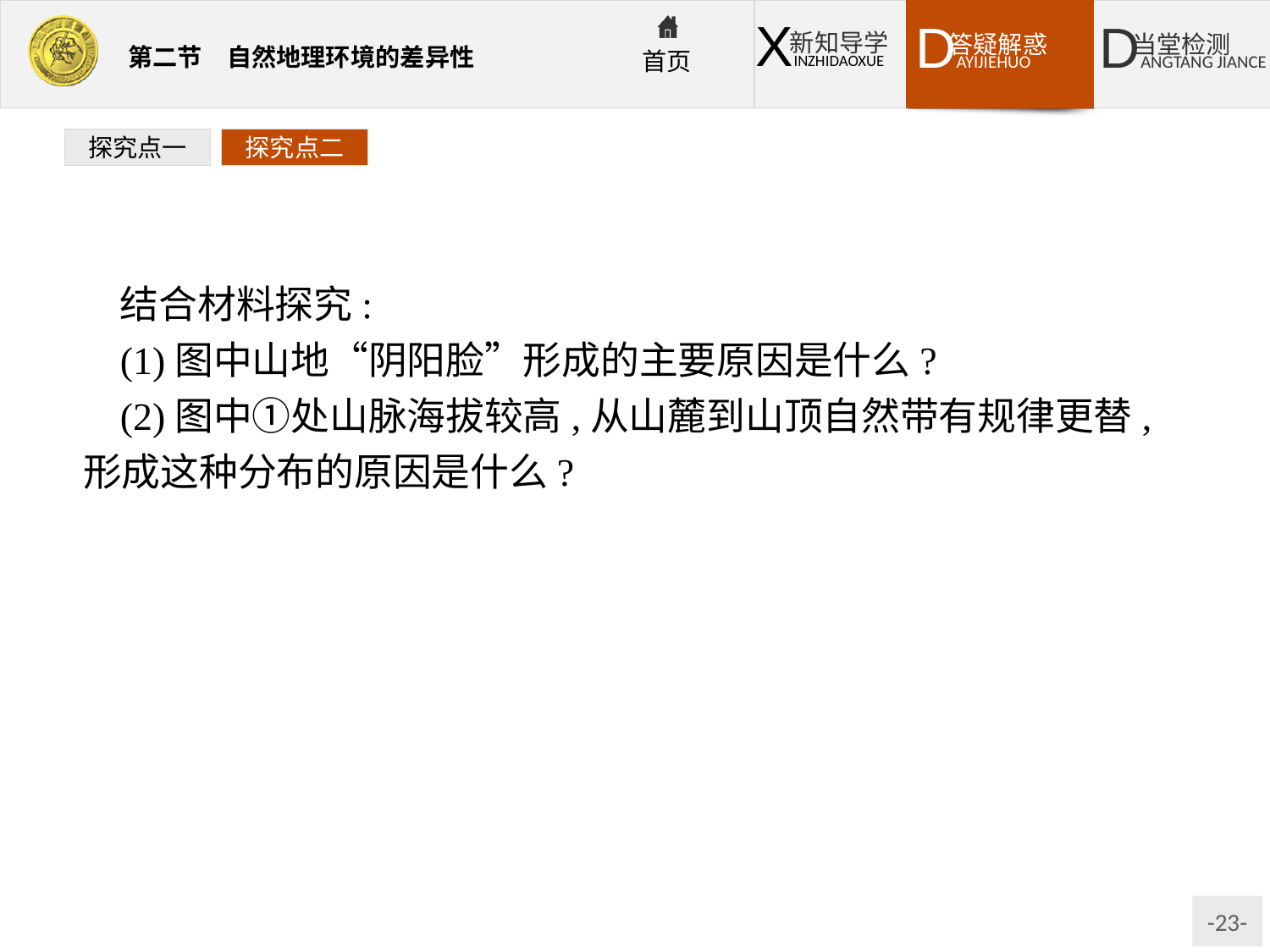

探究点一
探究点二
结合材料探究:
(1)图中山地“阴阳脸”形成的主要原因是什么?
(2)图中①处山脉海拔较高,从山麓到山顶自然带有规律更替,形成这种分布的原因是什么?
提示:(1)“阴脸”生长森林,应该水分条件较好;“阳脸”生长青草,应该水分条件较差。这里是非季风区,“阴脸”处于山脉的阴坡,蒸发较弱,所以水分条件较好。
(2)从山麓到山顶水热条件发生变化。